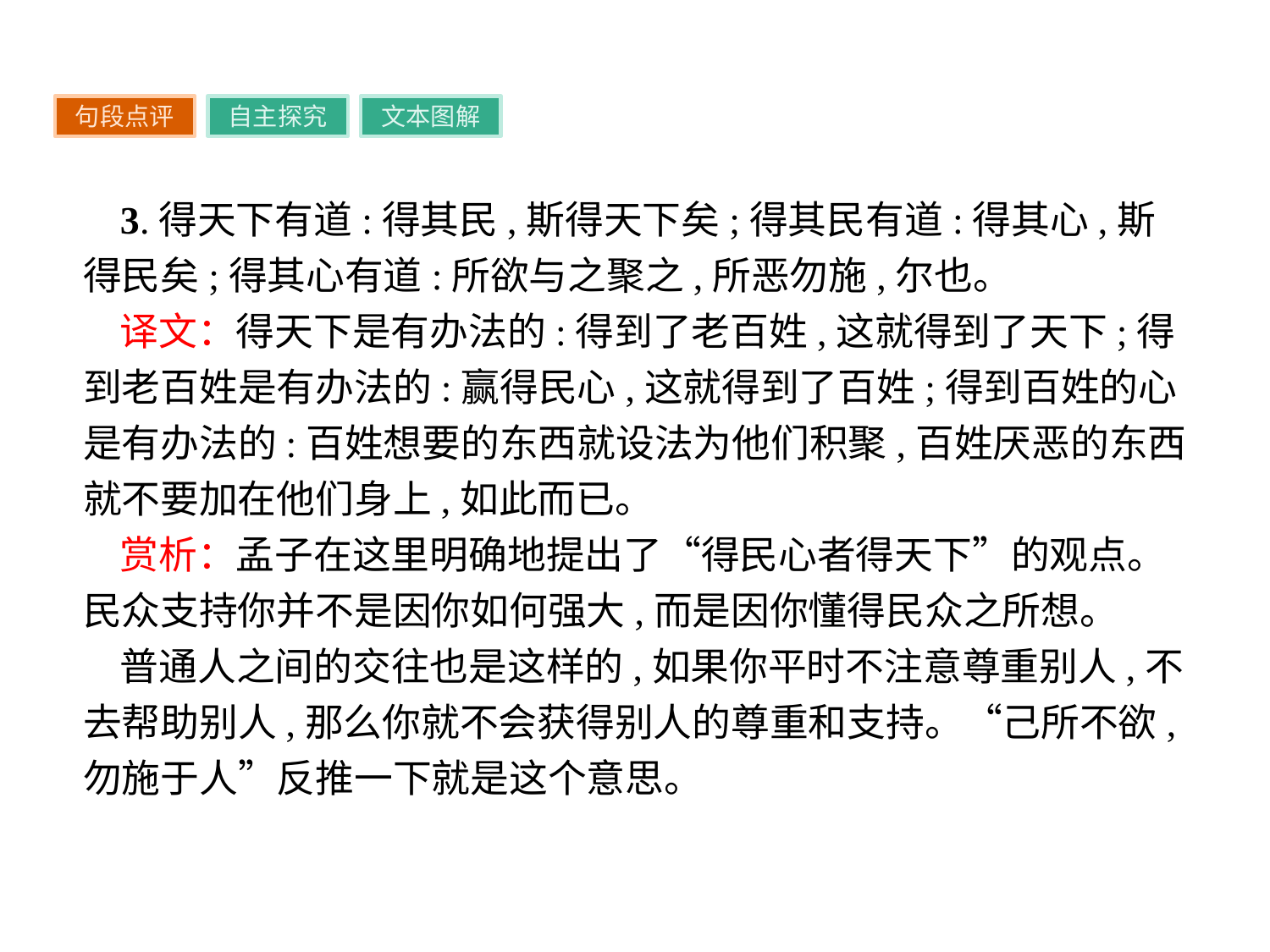

句段点评
自主探究
文本图解
3.得天下有道:得其民,斯得天下矣;得其民有道:得其心,斯得民矣;得其心有道:所欲与之聚之,所恶勿施,尔也。
译文：得天下是有办法的:得到了老百姓,这就得到了天下;得到老百姓是有办法的:赢得民心,这就得到了百姓;得到百姓的心是有办法的:百姓想要的东西就设法为他们积聚,百姓厌恶的东西就不要加在他们身上,如此而已。
赏析：孟子在这里明确地提出了“得民心者得天下”的观点。民众支持你并不是因你如何强大,而是因你懂得民众之所想。
普通人之间的交往也是这样的,如果你平时不注意尊重别人,不去帮助别人,那么你就不会获得别人的尊重和支持。“己所不欲,勿施于人”反推一下就是这个意思。